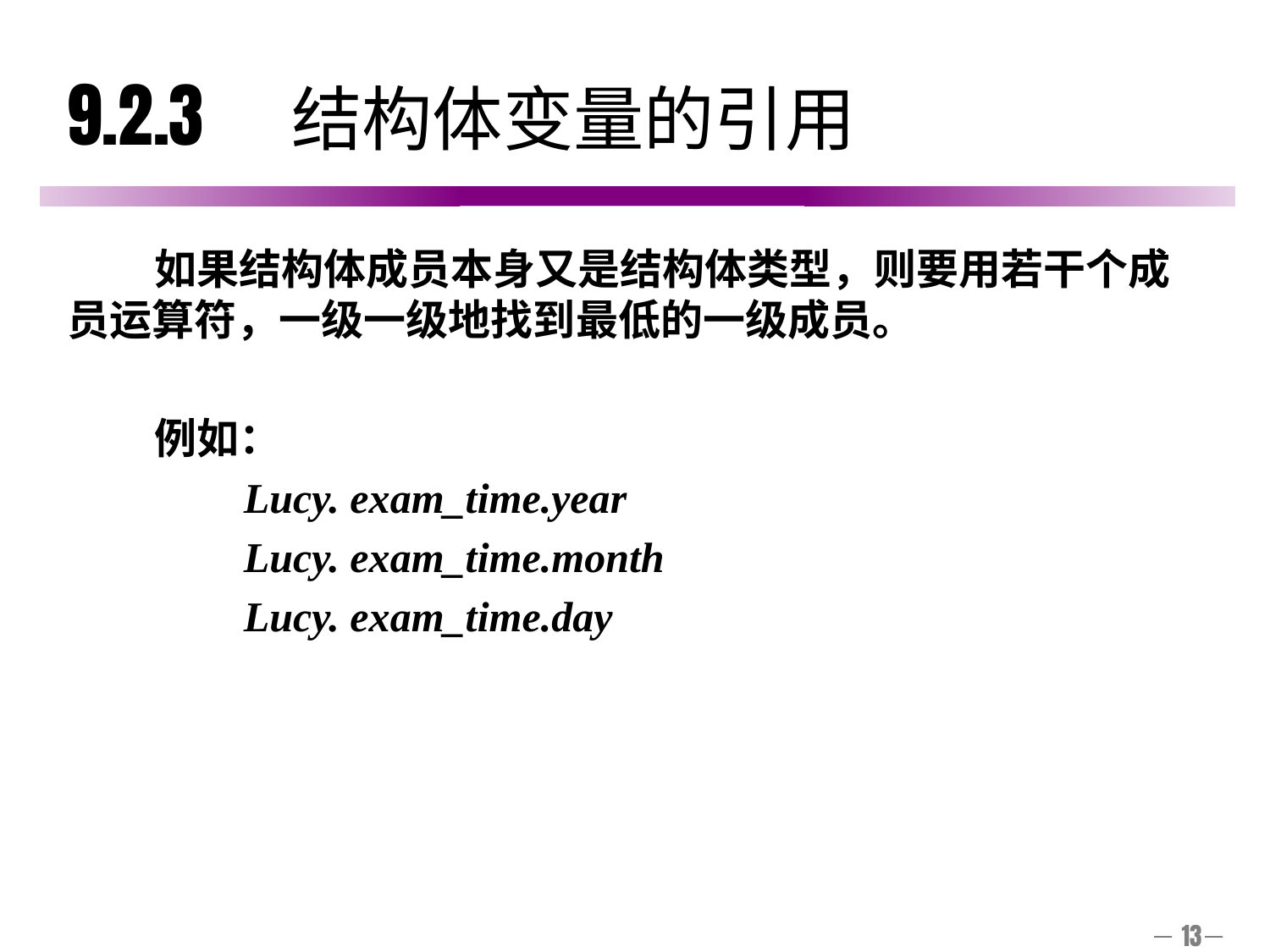

# 9.2.3　结构体变量的引用
如果结构体成员本身又是结构体类型，则要用若干个成员运算符，一级一级地找到最低的一级成员。

例如：
Lucy. exam_time.year
Lucy. exam_time.month
Lucy. exam_time.day
－13－